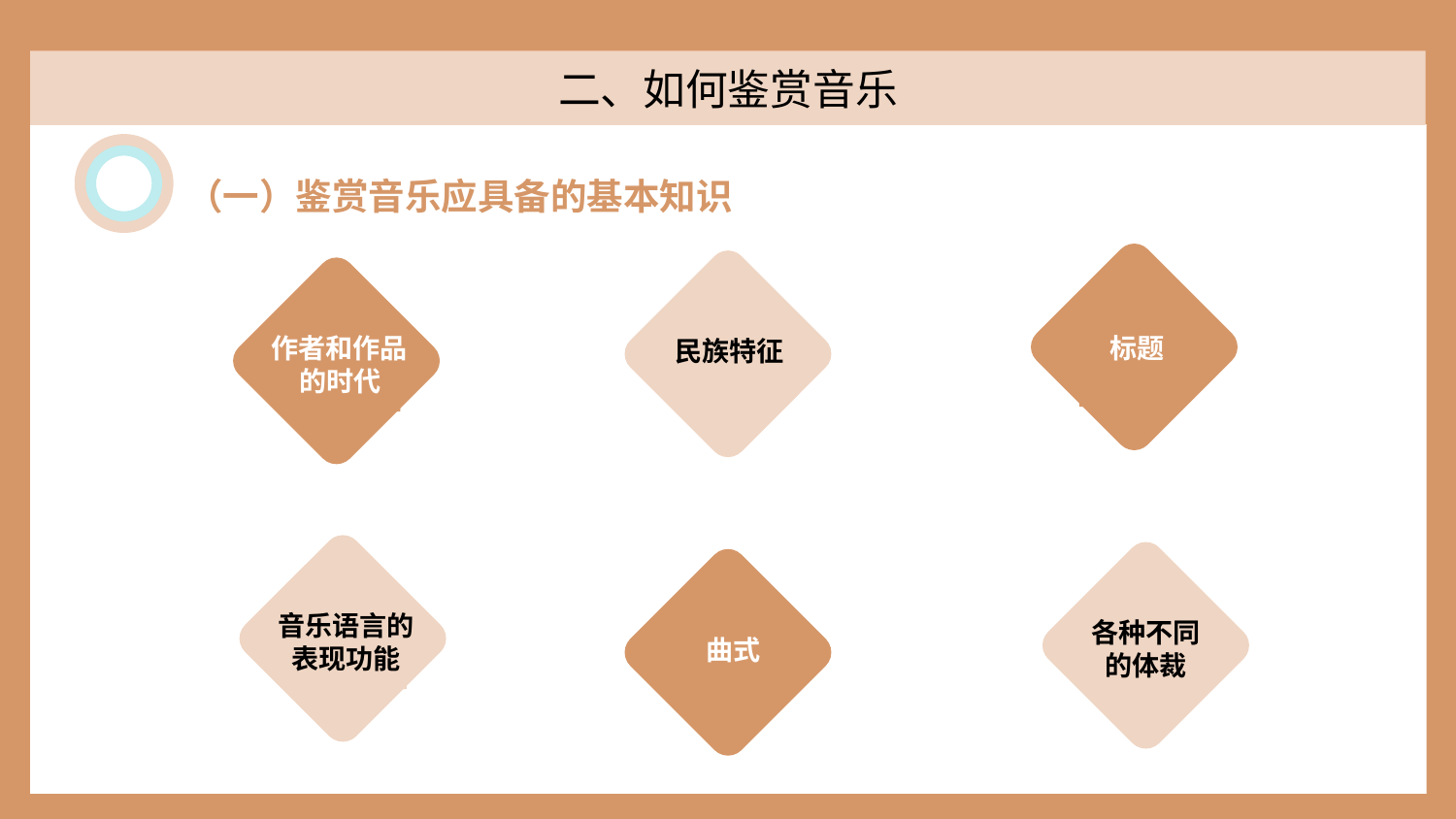

二、如何鉴赏音乐

（一）鉴赏音乐应具备的基本知识

 标题

 民族特征

作者和作品
的时代

音乐语言的
表现功能

各种不同
的体裁

曲式